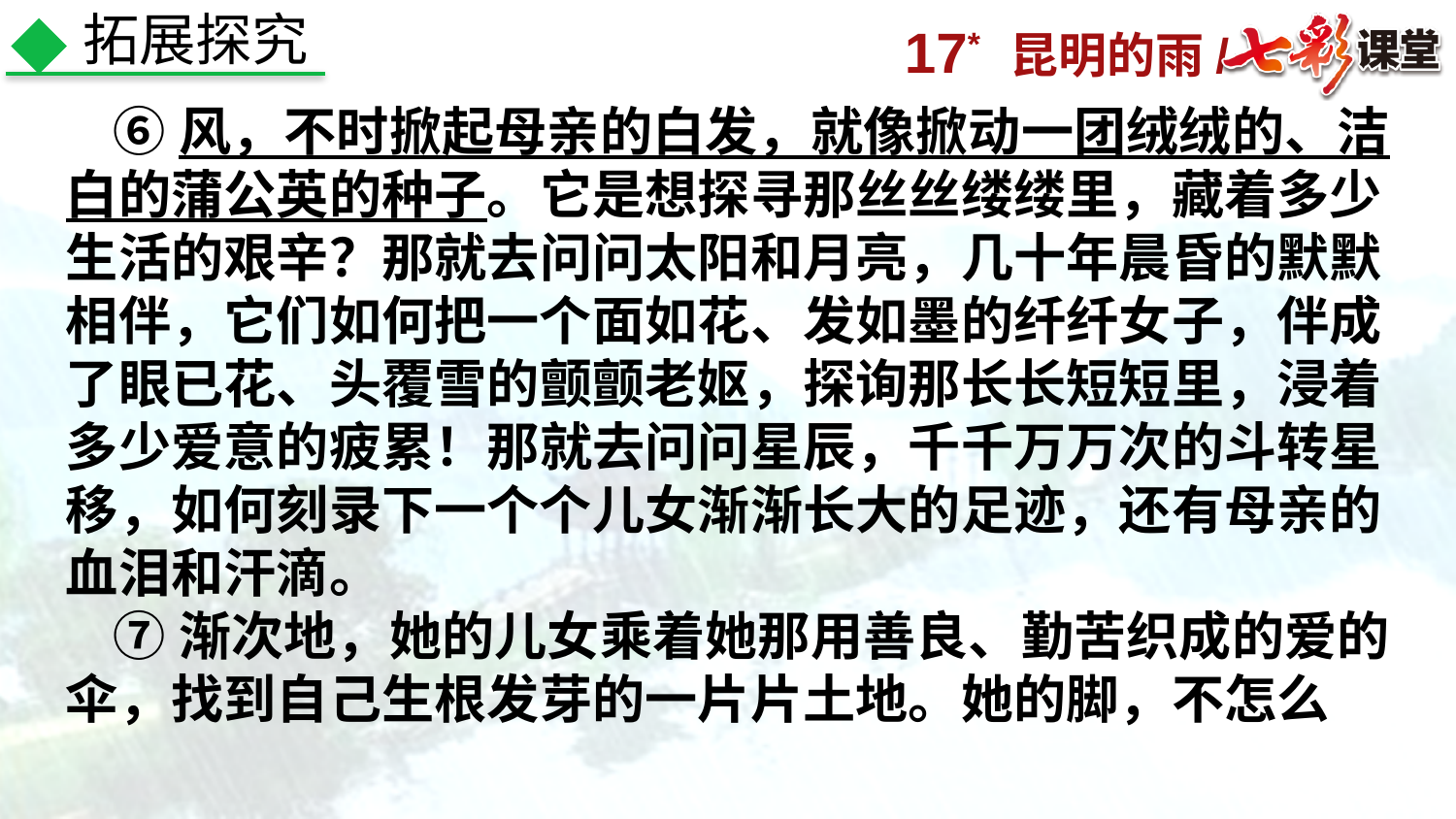

拓展探究

    ⑥风，不时掀起母亲的白发，就像掀动一团绒绒的、洁白的蒲公英的种子。它是想探寻那丝丝缕缕里，藏着多少生活的艰辛？那就去问问太阳和月亮，几十年晨昏的默默相伴，它们如何把一个面如花、发如墨的纤纤女子，伴成了眼已花、头覆雪的颤颤老妪，探询那长长短短里，浸着多少爱意的疲累！那就去问问星辰，千千万万次的斗转星移，如何刻录下一个个儿女渐渐长大的足迹，还有母亲的血泪和汗滴。
    ⑦渐次地，她的儿女乘着她那用善良、勤苦织成的爱的伞，找到自己生根发芽的一片片土地。她的脚，不怎么